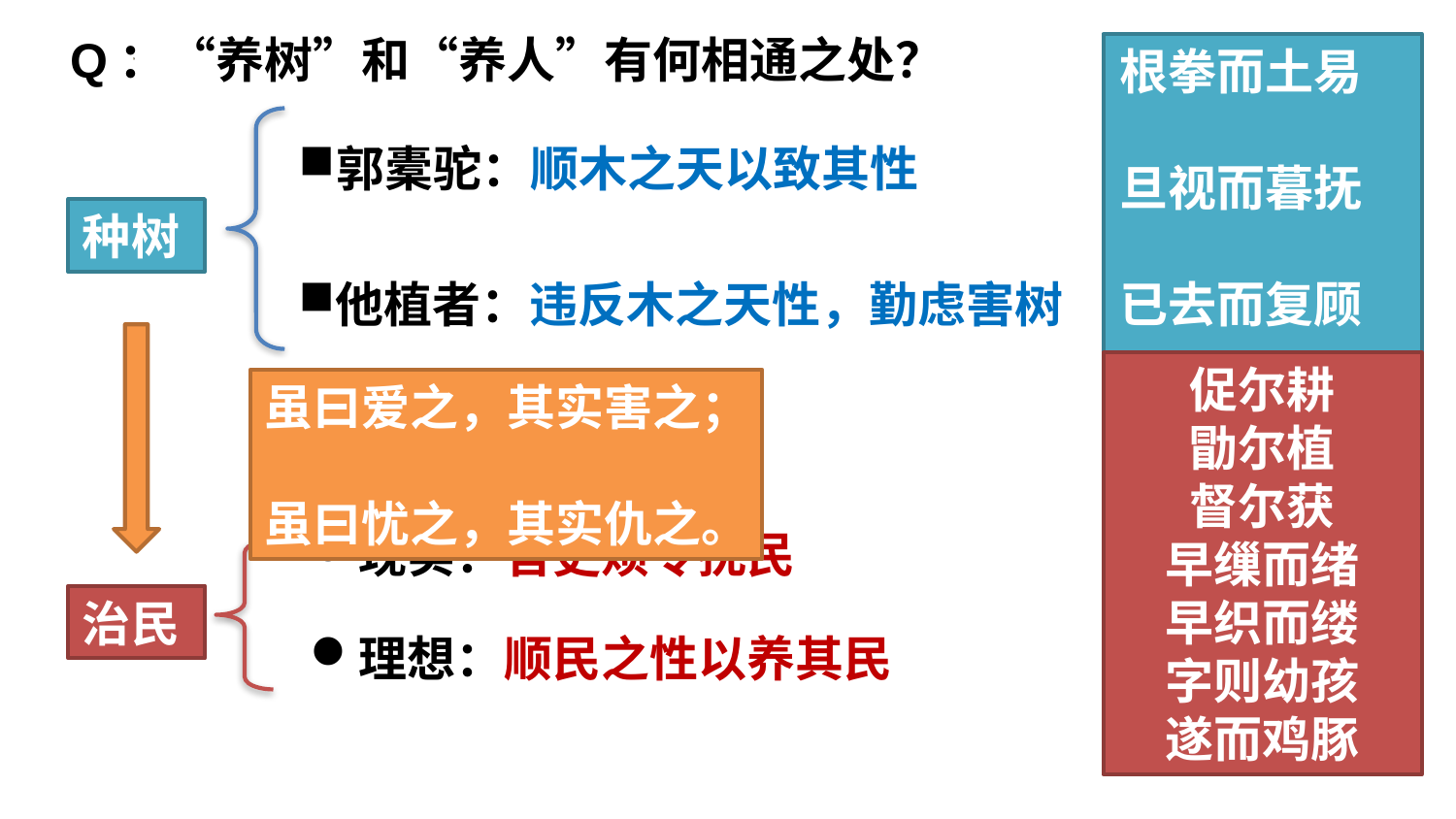

Q：“养树”和“养人”有何相通之处？
根拳而土易
旦视而暮抚
已去而复顾
爪其肤以验
摇其本以观

郭橐驼：顺木之天以致其性
种树
他植者：违反木之天性，勤虑害树

促尔耕
勖尔植
督尔获
早缫而绪
早织而缕
字则幼孩
遂而鸡豚
虽曰爱之，其实害之；
虽曰忧之，其实仇之。
现实：官吏烦令扰民

治民
理想：顺民之性以养其民